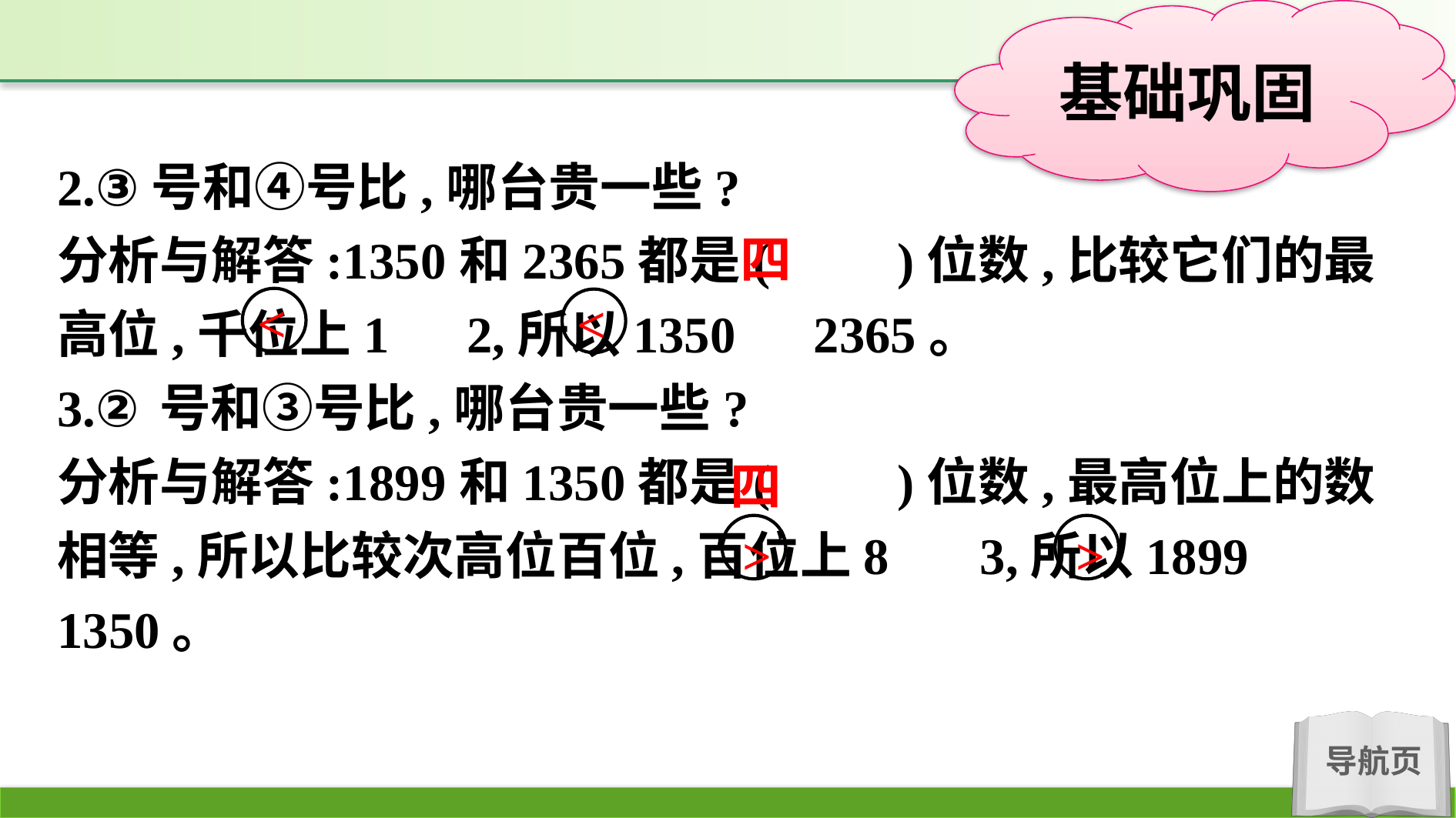

2.③号和④号比,哪台贵一些?
分析与解答:1350和2365都是(　　)位数,比较它们的最高位,千位上1      2,所以1350      2365。
3.②号和③号比,哪台贵一些?
分析与解答:1899和1350都是(　　)位数,最高位上的数相等,所以比较次高位百位,百位上8       3,所以1899       1350。
四
<
<

四
>
>